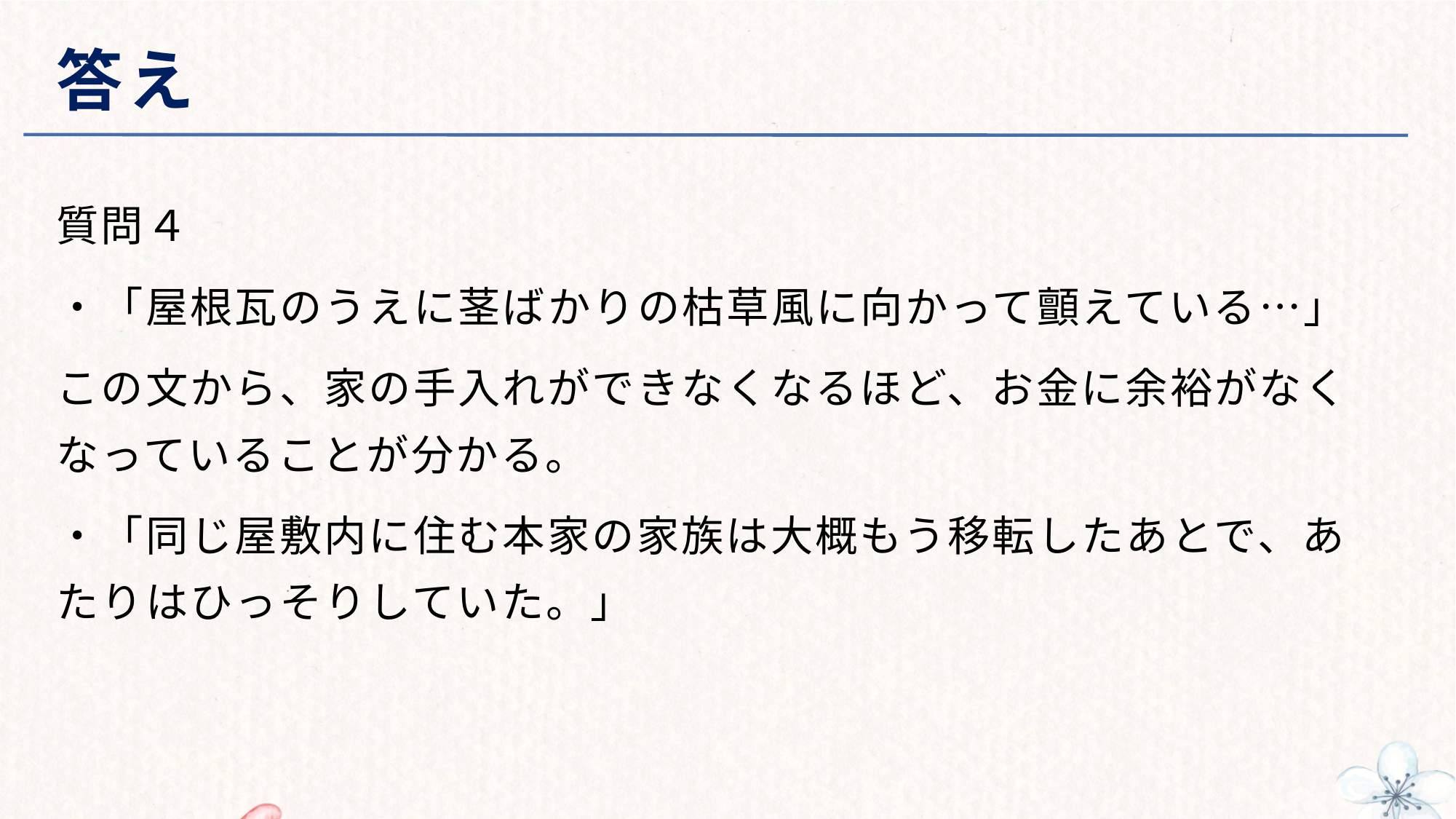

# 答え
質問４
・「屋根瓦のうえに茎ばかりの枯草風に向かって顫えている…」
この文から、家の手入れができなくなるほど、お金に余裕がなくなっていることが分かる。
・「同じ屋敷内に住む本家の家族は大概もう移転したあとで、あたりはひっそりしていた。」